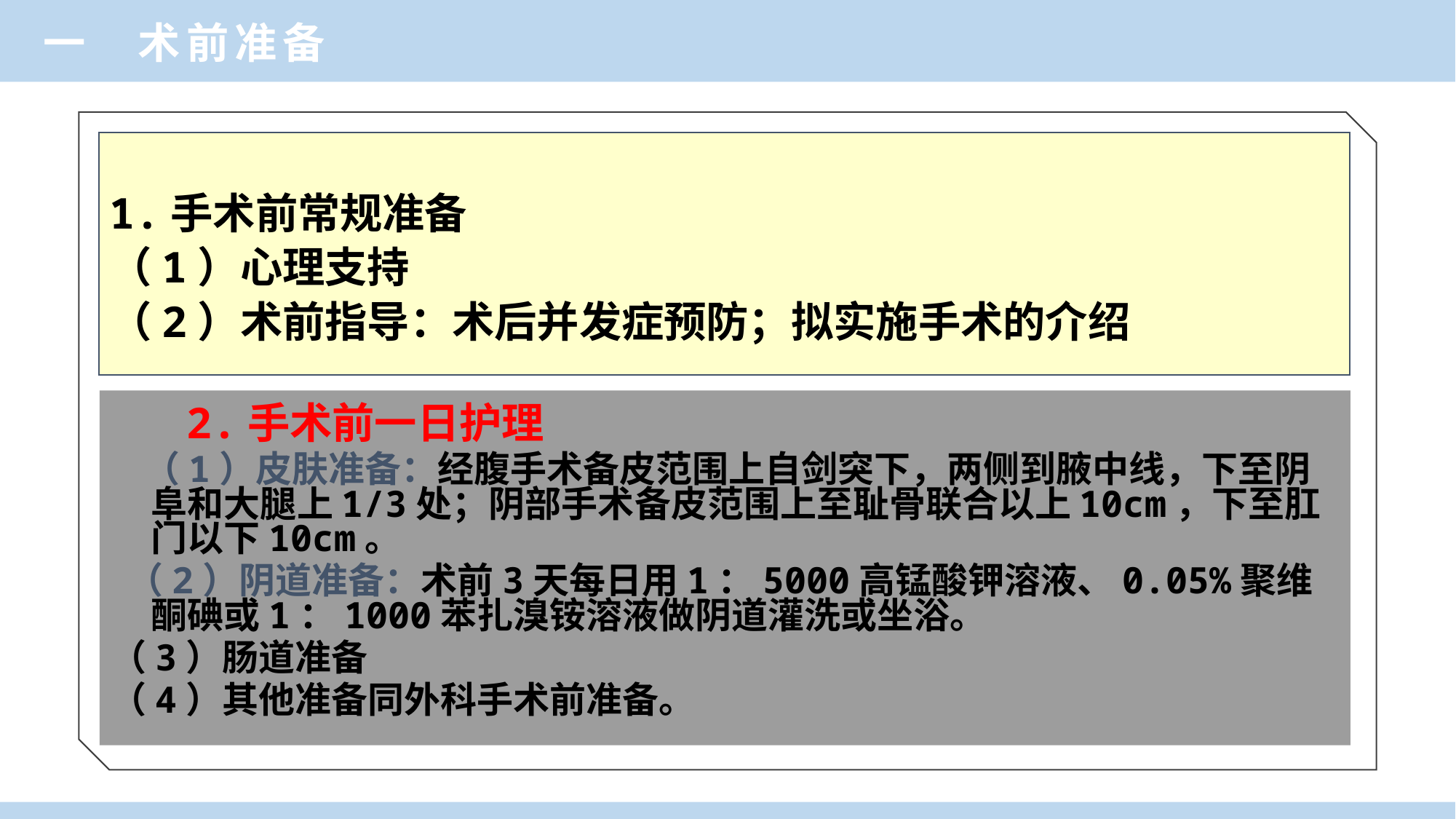

一   术前准备

1.手术前常规准备
（1）心理支持
（2）术前指导：术后并发症预防；拟实施手术的介绍

   2.手术前一日护理
   （1）皮肤准备：经腹手术备皮范围上自剑突下，两侧到腋中线，下至阴阜和大腿上1/3处；阴部手术备皮范围上至耻骨联合以上10cm，下至肛门以下10cm。
 （2）阴道准备：术前3天每日用1：5000高锰酸钾溶液、0.05%聚维酮碘或1：1000苯扎溴铵溶液做阴道灌洗或坐浴。
（3）肠道准备
（4）其他准备同外科手术前准备。